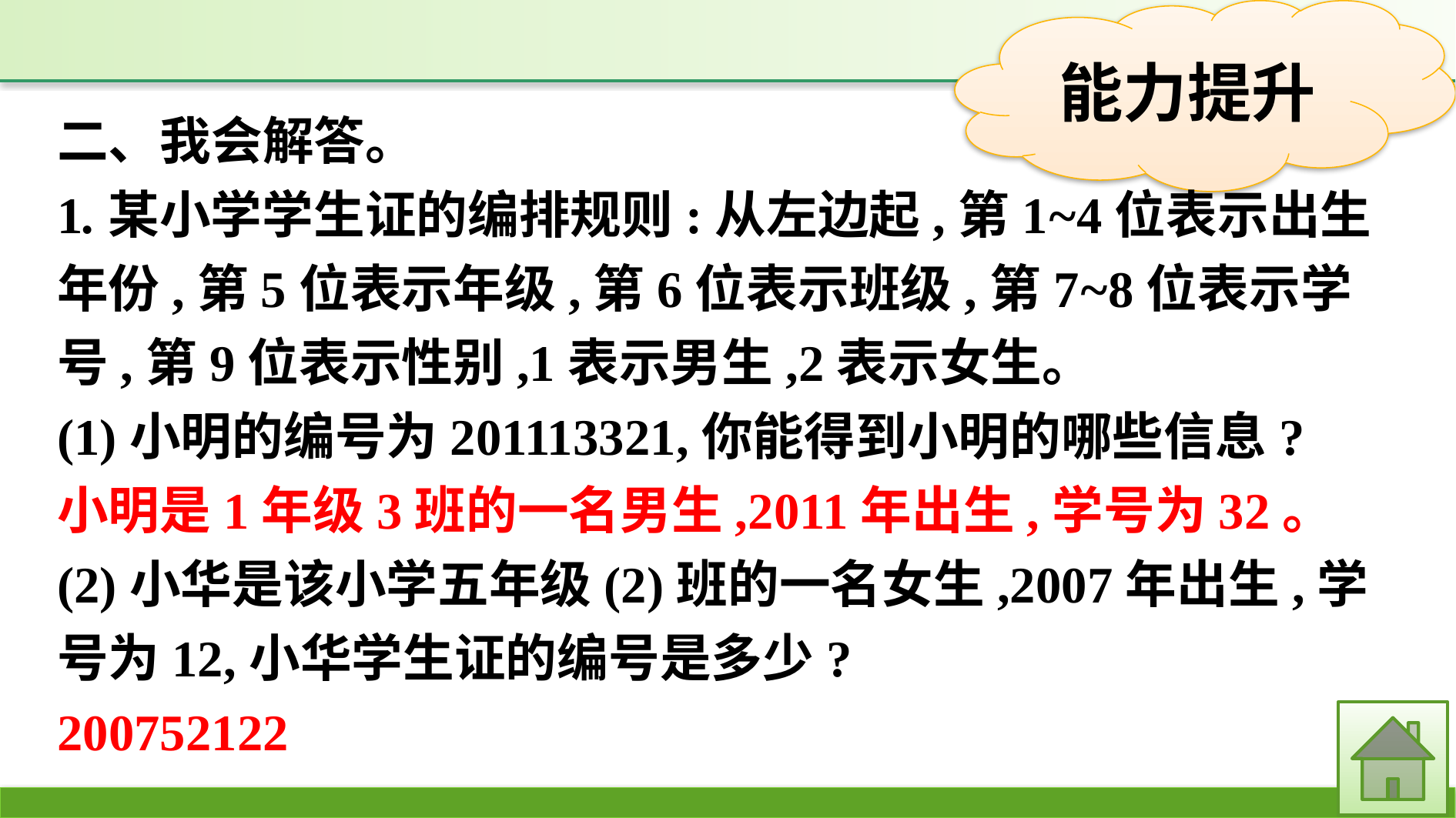

二、我会解答。
1.某小学学生证的编排规则:从左边起,第1~4位表示出生年份,第5位表示年级,第6位表示班级,第7~8位表示学号,第9位表示性别,1表示男生,2表示女生。
(1)小明的编号为201113321,你能得到小明的哪些信息?
小明是1年级3班的一名男生,2011年出生,学号为32。
(2)小华是该小学五年级(2)班的一名女生,2007年出生,学号为12,小华学生证的编号是多少?
200752122